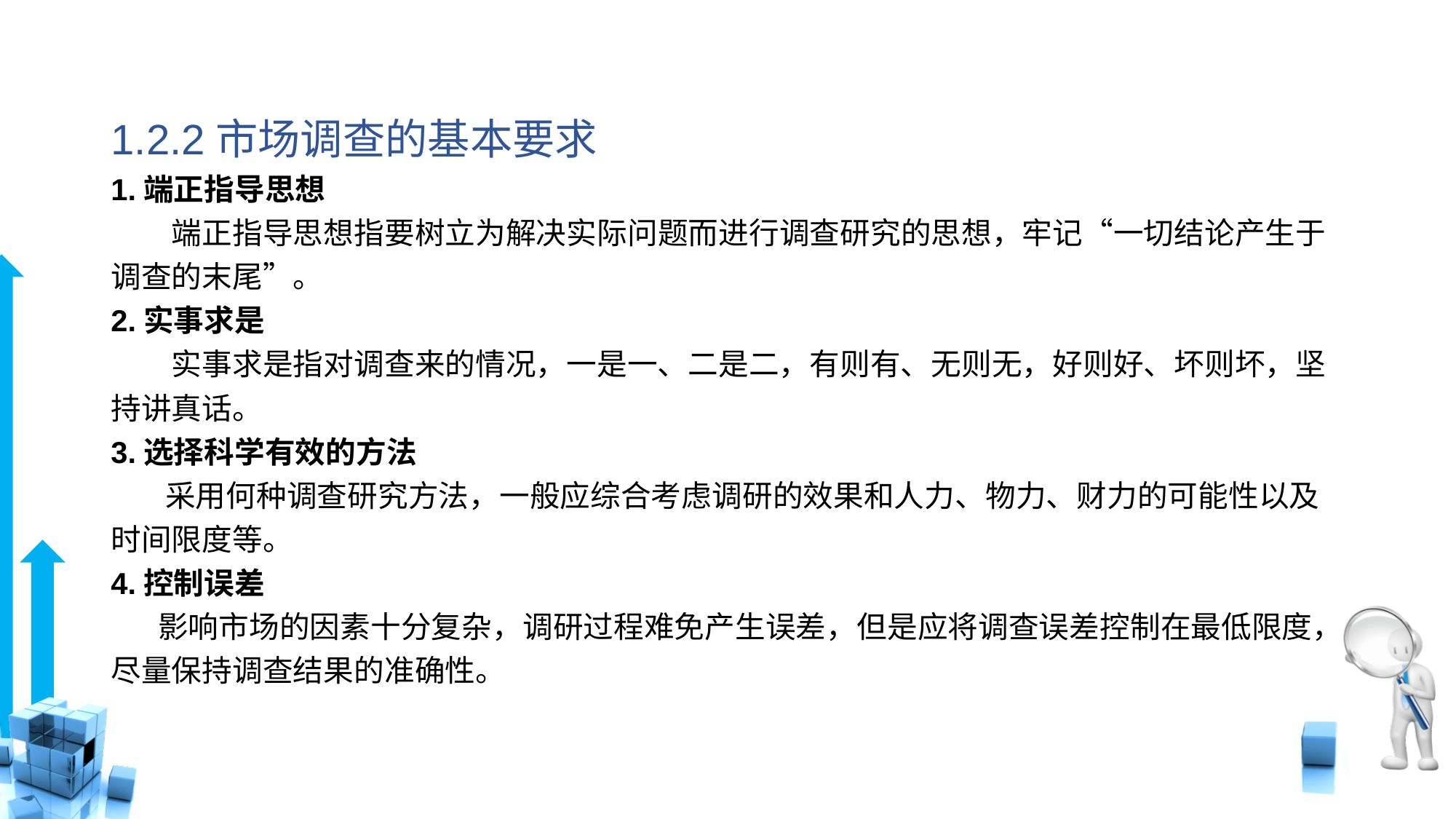

# 1.2.2市场调查的基本要求
1.端正指导思想
　　端正指导思想指要树立为解决实际问题而进行调查研究的思想，牢记“一切结论产生于调查的末尾”。
2.实事求是
　　实事求是指对调查来的情况，一是一、二是二，有则有、无则无，好则好、坏则坏，坚持讲真话。
3.选择科学有效的方法
       采用何种调查研究方法，一般应综合考虑调研的效果和人力、物力、财力的可能性以及时间限度等。
4.控制误差
       影响市场的因素十分复杂，调研过程难免产生误差，但是应将调查误差控制在最低限度，尽量保持调查结果的准确性。